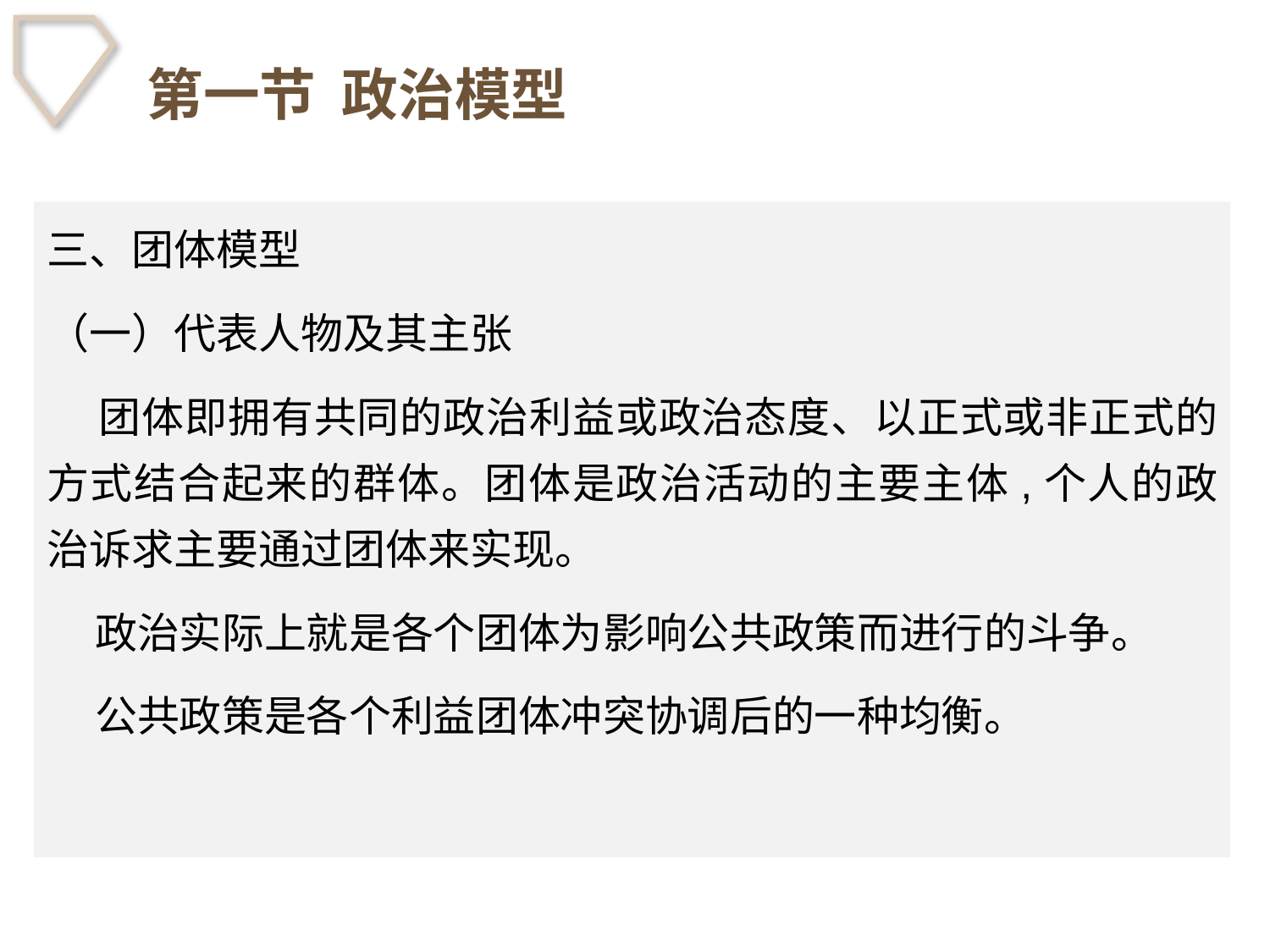

# 第一节  政治模型
三、团体模型
（一）代表人物及其主张
    团体即拥有共同的政治利益或政治态度、以正式或非正式的方式结合起来的群体。团体是政治活动的主要主体,个人的政治诉求主要通过团体来实现。
    政治实际上就是各个团体为影响公共政策而进行的斗争。
    公共政策是各个利益团体冲突协调后的一种均衡。